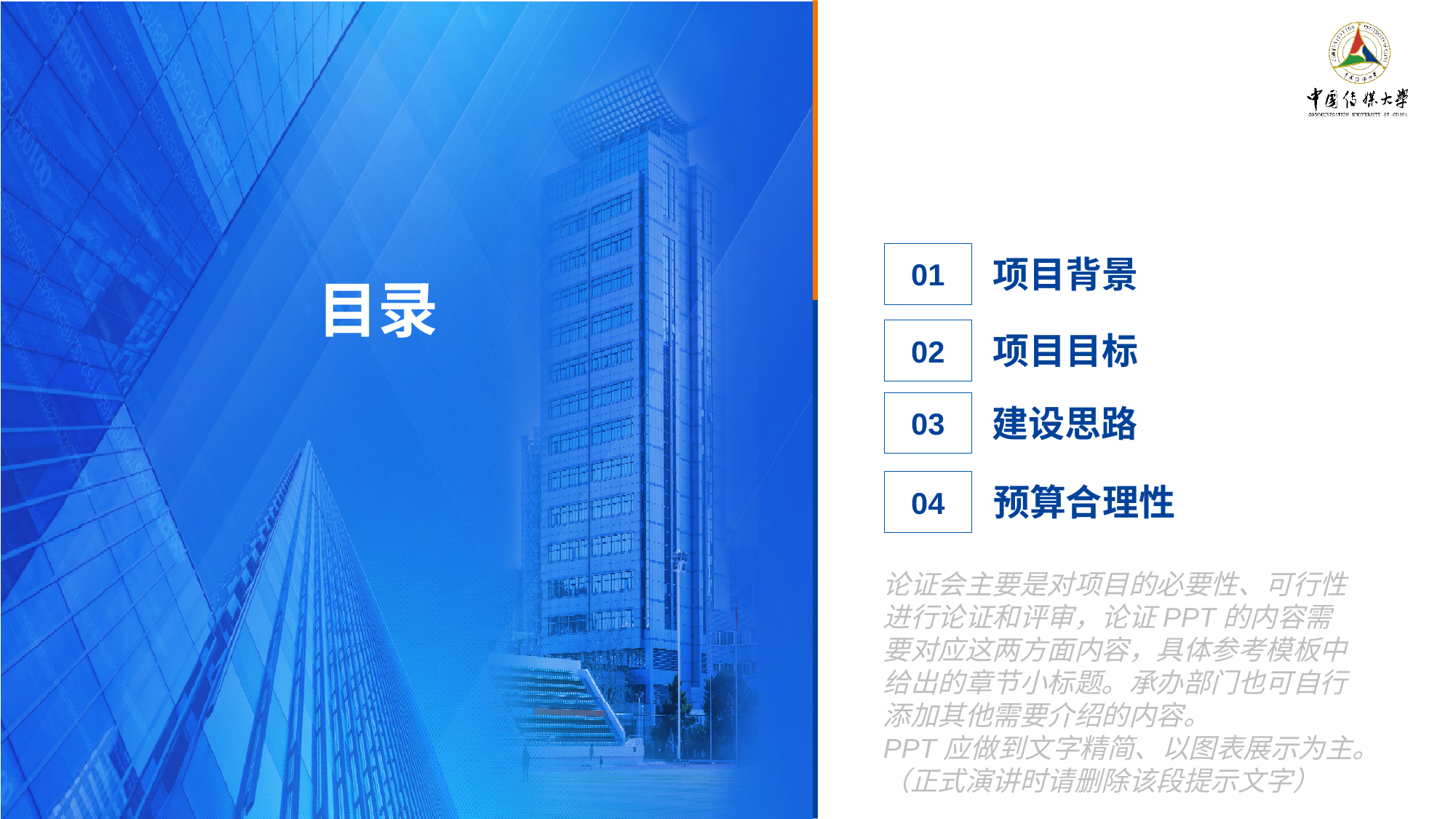

01
项目背景
目录
02
项目目标
03
建设思路
04
预算合理性
论证会主要是对项目的必要性、可行性进行论证和评审，论证PPT的内容需要对应这两方面内容，具体参考模板中给出的章节小标题。承办部门也可自行添加其他需要介绍的内容。
PPT应做到文字精简、以图表展示为主。
（正式演讲时请删除该段提示文字）